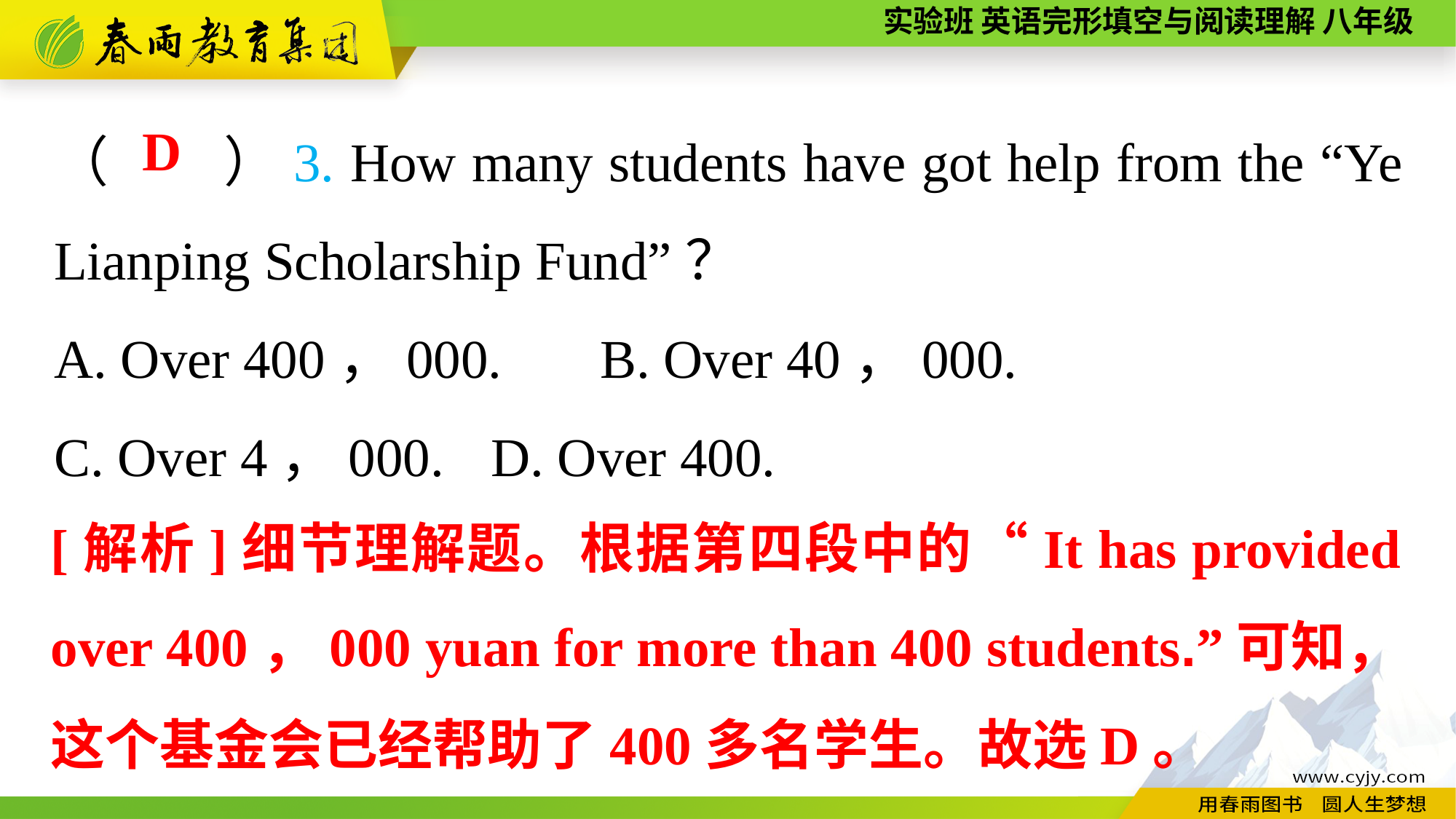

（　　）3. How many students have got help from the “Ye Lianping Scholarship Fund”？
A. Over 400，000.	B. Over 40，000.
C. Over 4，000.	D. Over 400.
D
[解析]细节理解题。根据第四段中的“It has provided over 400，000 yuan for more than 400 students.”可知，这个基金会已经帮助了400多名学生。故选D。